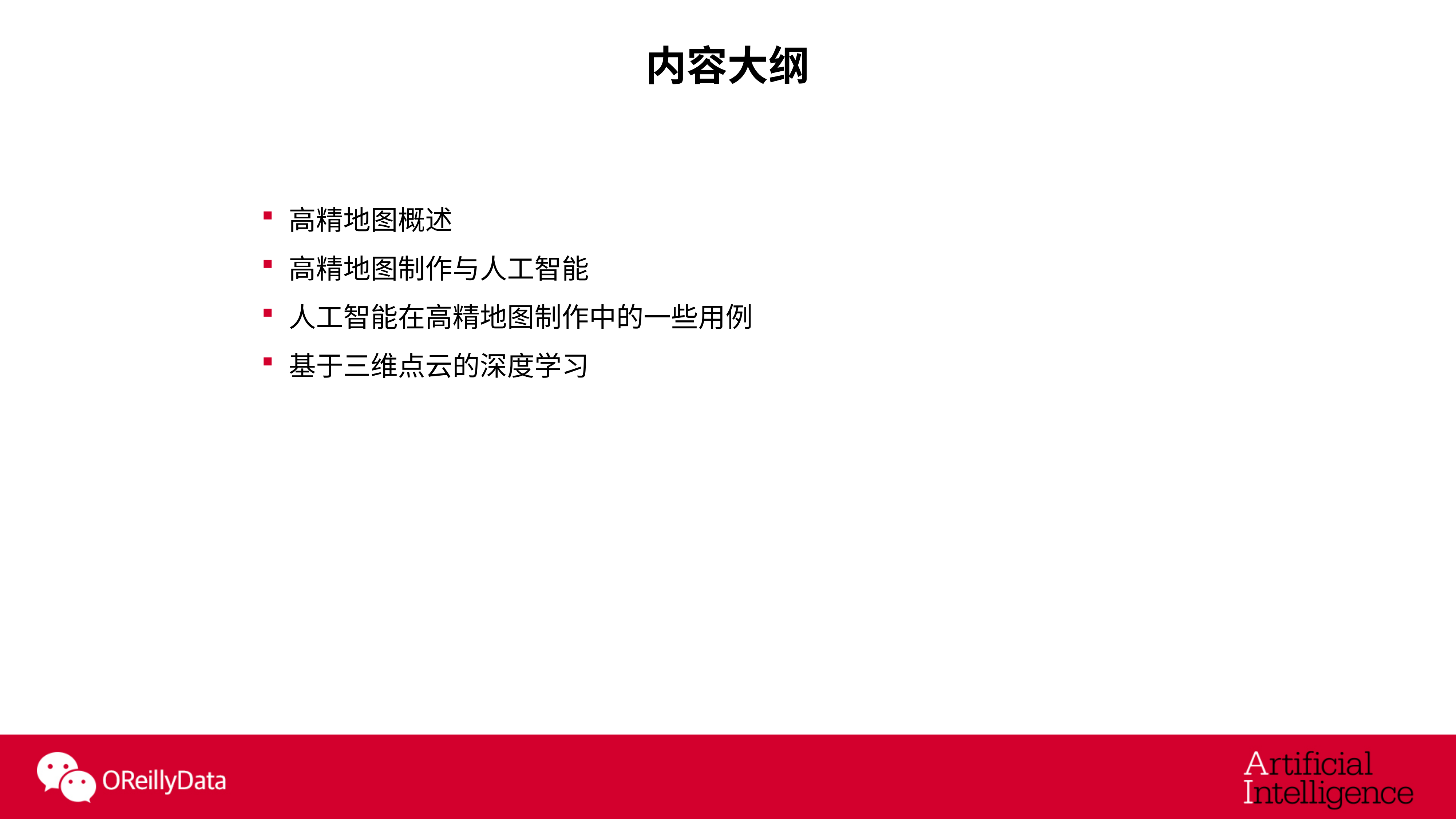

# 内容大纲
高精地图概述
高精地图制作与人工智能
人工智能在高精地图制作中的一些用例
基于三维点云的深度学习